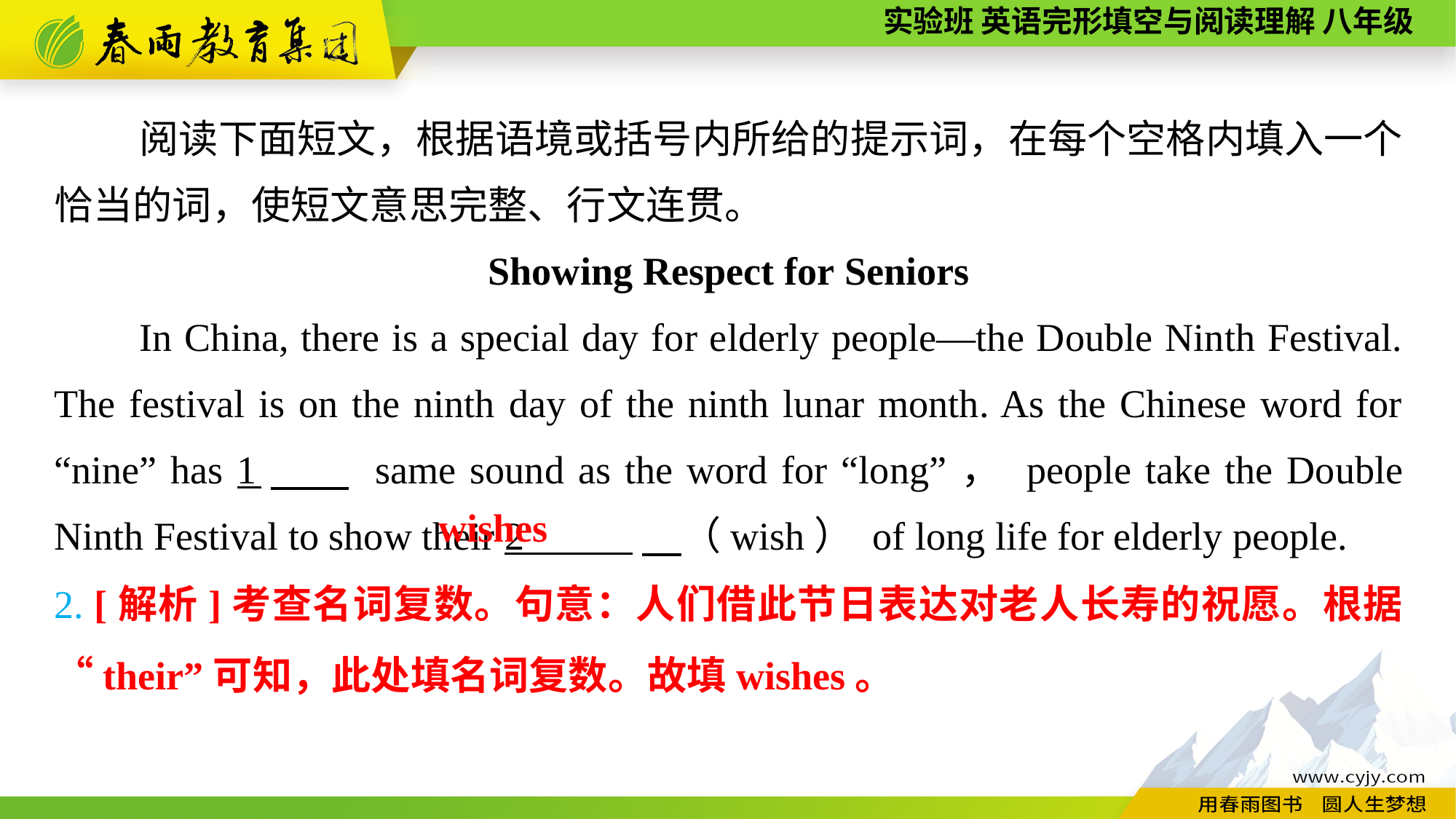

阅读下面短文，根据语境或括号内所给的提示词，在每个空格内填入一个恰当的词，使短文意思完整、行文连贯。
Showing Respect for Seniors
In China, there is a special day for elderly people—the Double Ninth Festival. The festival is on the ninth day of the ninth lunar month. As the Chinese word for “nine” has 1　    same sound as the word for “long”， people take the Double Ninth Festival to show their 2           　（wish） of long life for elderly people.
wishes
2. [解析]考查名词复数。句意：人们借此节日表达对老人长寿的祝愿。根据“their”可知，此处填名词复数。故填wishes。